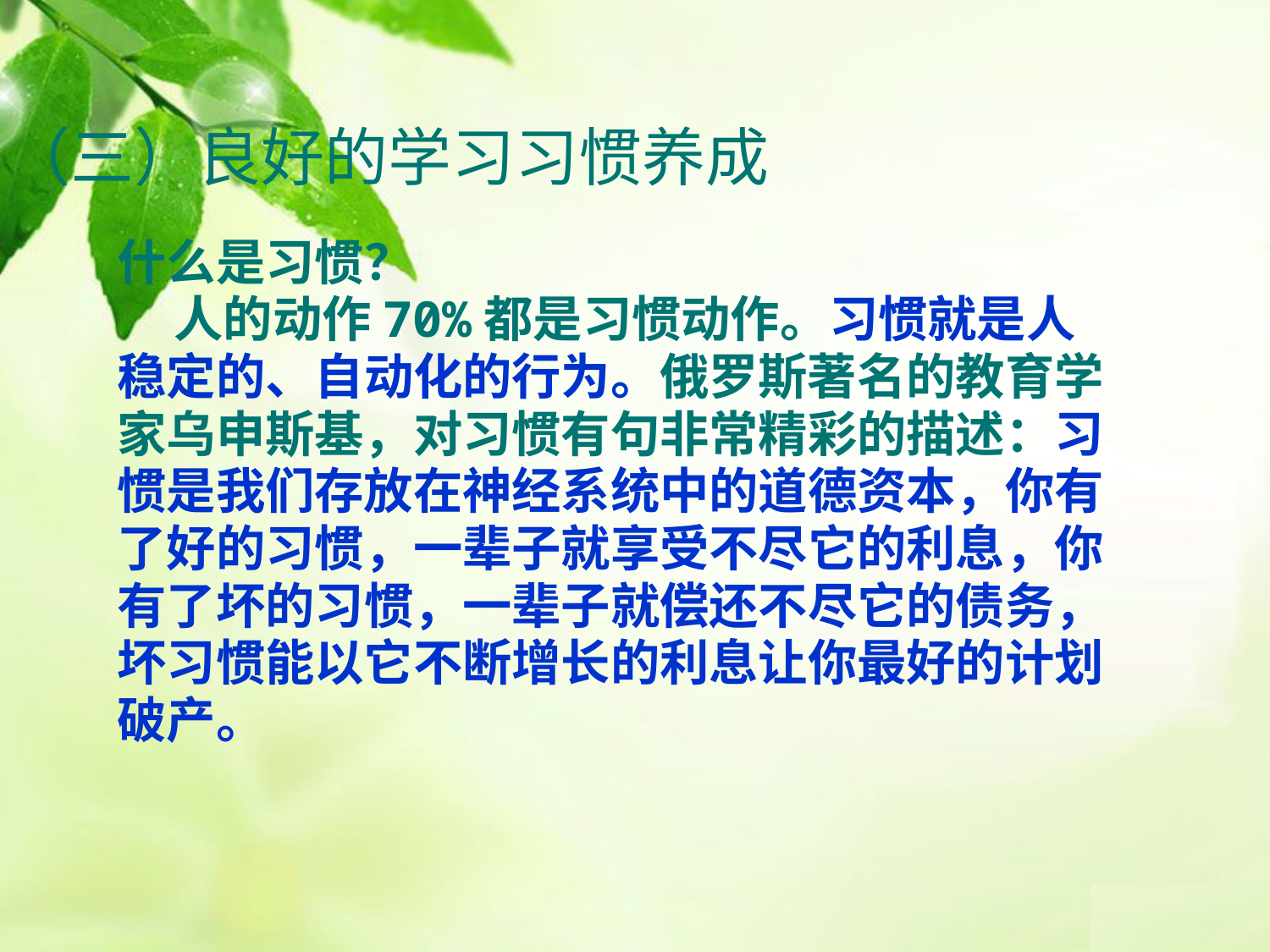

# （三）良好的学习习惯养成
什么是习惯？
    人的动作70%都是习惯动作。习惯就是人
稳定的、自动化的行为。俄罗斯著名的教育学
家乌申斯基，对习惯有句非常精彩的描述：习
惯是我们存放在神经系统中的道德资本，你有
了好的习惯，一辈子就享受不尽它的利息，你
有了坏的习惯，一辈子就偿还不尽它的债务，
坏习惯能以它不断增长的利息让你最好的计划
破产。